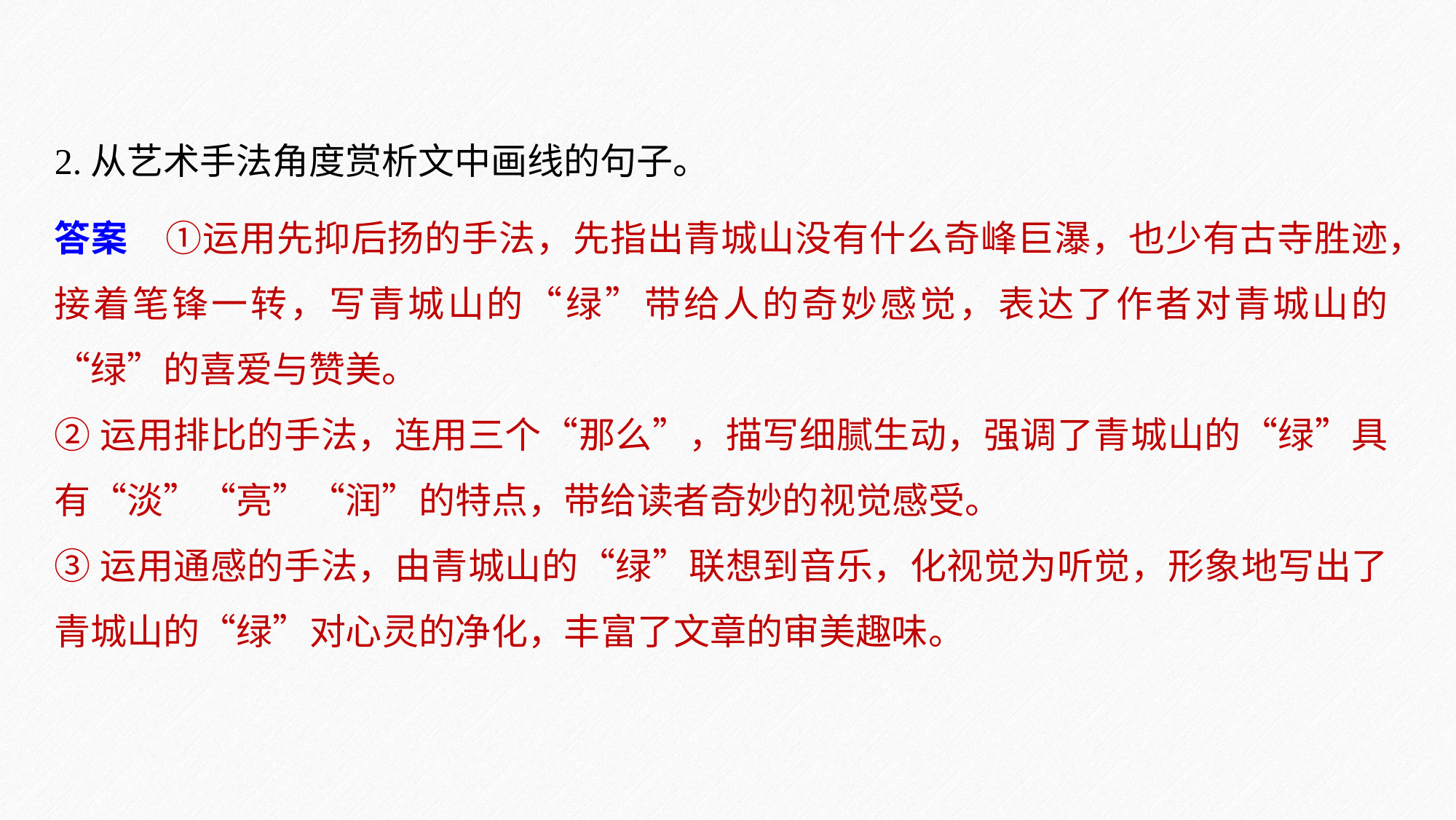

2.从艺术手法角度赏析文中画线的句子。
答案　①运用先抑后扬的手法，先指出青城山没有什么奇峰巨瀑，也少有古寺胜迹，接着笔锋一转，写青城山的“绿”带给人的奇妙感觉，表达了作者对青城山的“绿”的喜爱与赞美。
②运用排比的手法，连用三个“那么”，描写细腻生动，强调了青城山的“绿”具有“淡”“亮”“润”的特点，带给读者奇妙的视觉感受。
③运用通感的手法，由青城山的“绿”联想到音乐，化视觉为听觉，形象地写出了青城山的“绿”对心灵的净化，丰富了文章的审美趣味。